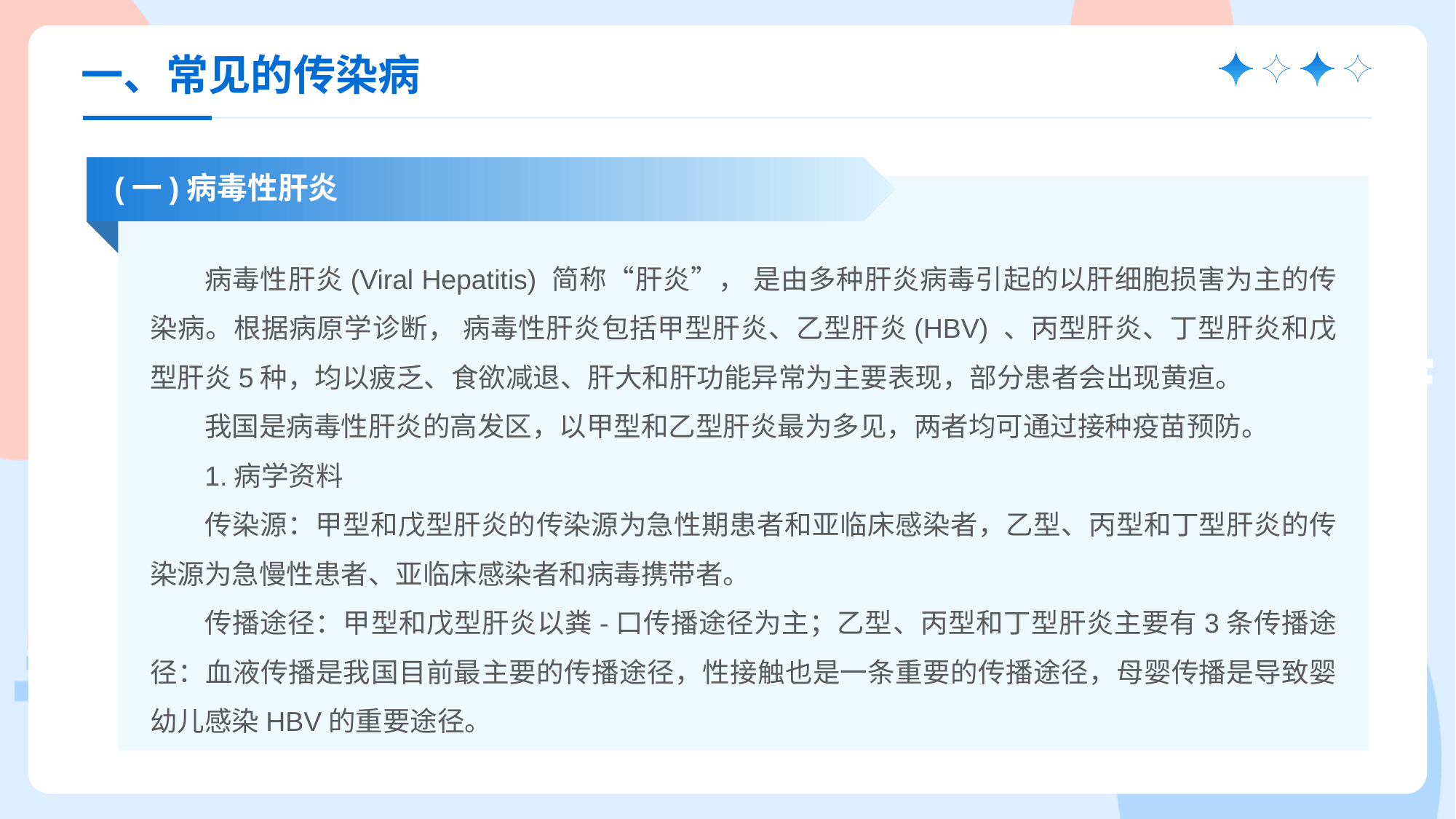

一、常见的传染病
(一)病毒性肝炎

病毒性肝炎(Viral Hepatitis) 简称“肝炎”， 是由多种肝炎病毒引起的以肝细胞损害为主的传染病。根据病原学诊断， 病毒性肝炎包括甲型肝炎、乙型肝炎(HBV) 、丙型肝炎、丁型肝炎和戊型肝炎5种，均以疲乏、食欲减退、肝大和肝功能异常为主要表现，部分患者会出现黄疸。
我国是病毒性肝炎的高发区，以甲型和乙型肝炎最为多见，两者均可通过接种疫苗预防。
1.病学资料
传染源：甲型和戊型肝炎的传染源为急性期患者和亚临床感染者，乙型、丙型和丁型肝炎的传染源为急慢性患者、亚临床感染者和病毒携带者。
传播途径：甲型和戊型肝炎以粪-口传播途径为主；乙型、丙型和丁型肝炎主要有3条传播途径：血液传播是我国目前最主要的传播途径，性接触也是一条重要的传播途径，母婴传播是导致婴幼儿感染HBV的重要途径。